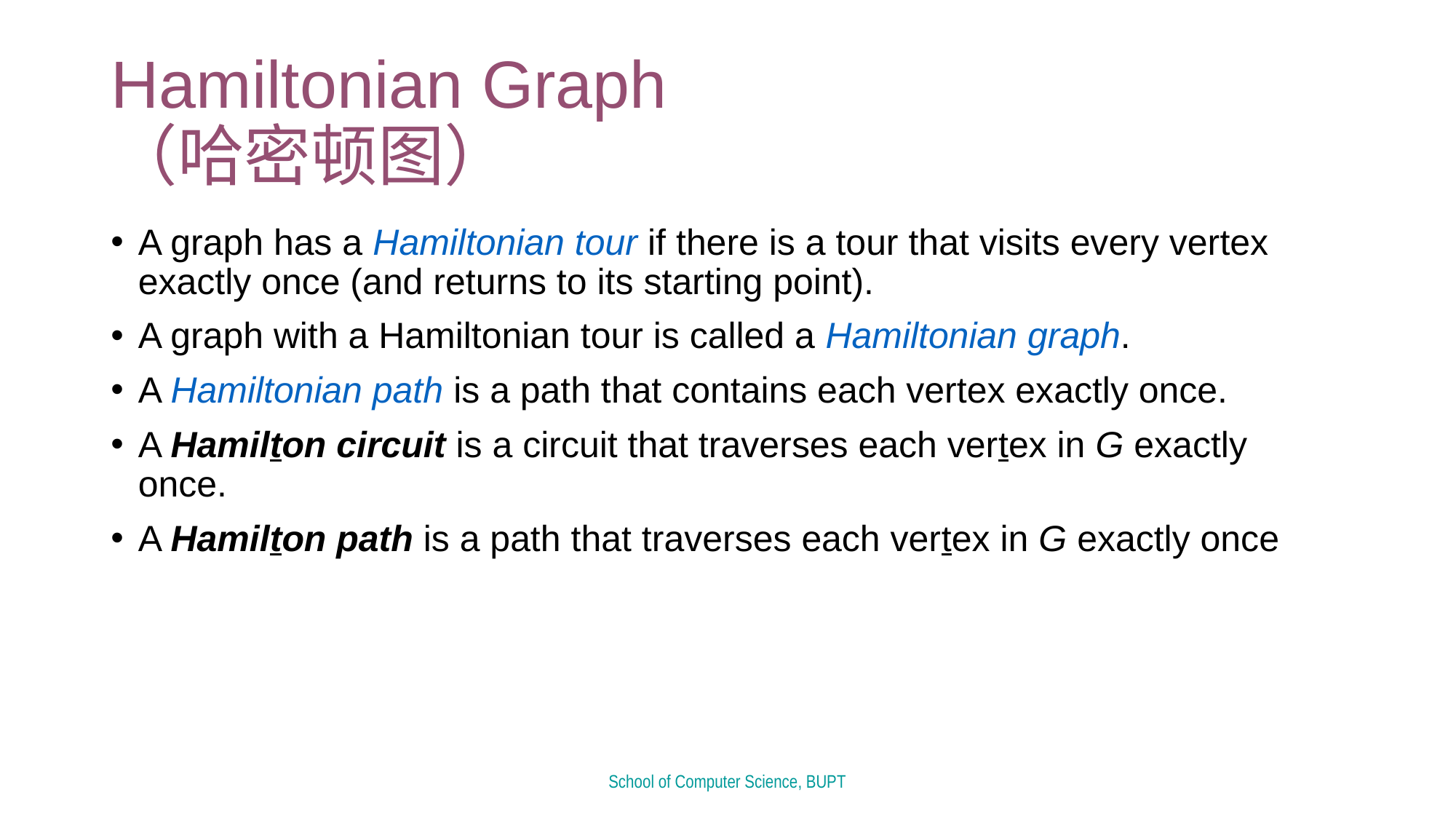

# Hamiltonian Graph （哈密顿图）
A graph has a Hamiltonian tour if there is a tour that visits every vertex exactly once (and returns to its starting point).
A graph with a Hamiltonian tour is called a Hamiltonian graph.
A Hamiltonian path is a path that contains each vertex exactly once.
A Hamilton circuit is a circuit that traverses each vertex in G exactly once.
A Hamilton path is a path that traverses each vertex in G exactly once
30

School of Computer Science, BUPT